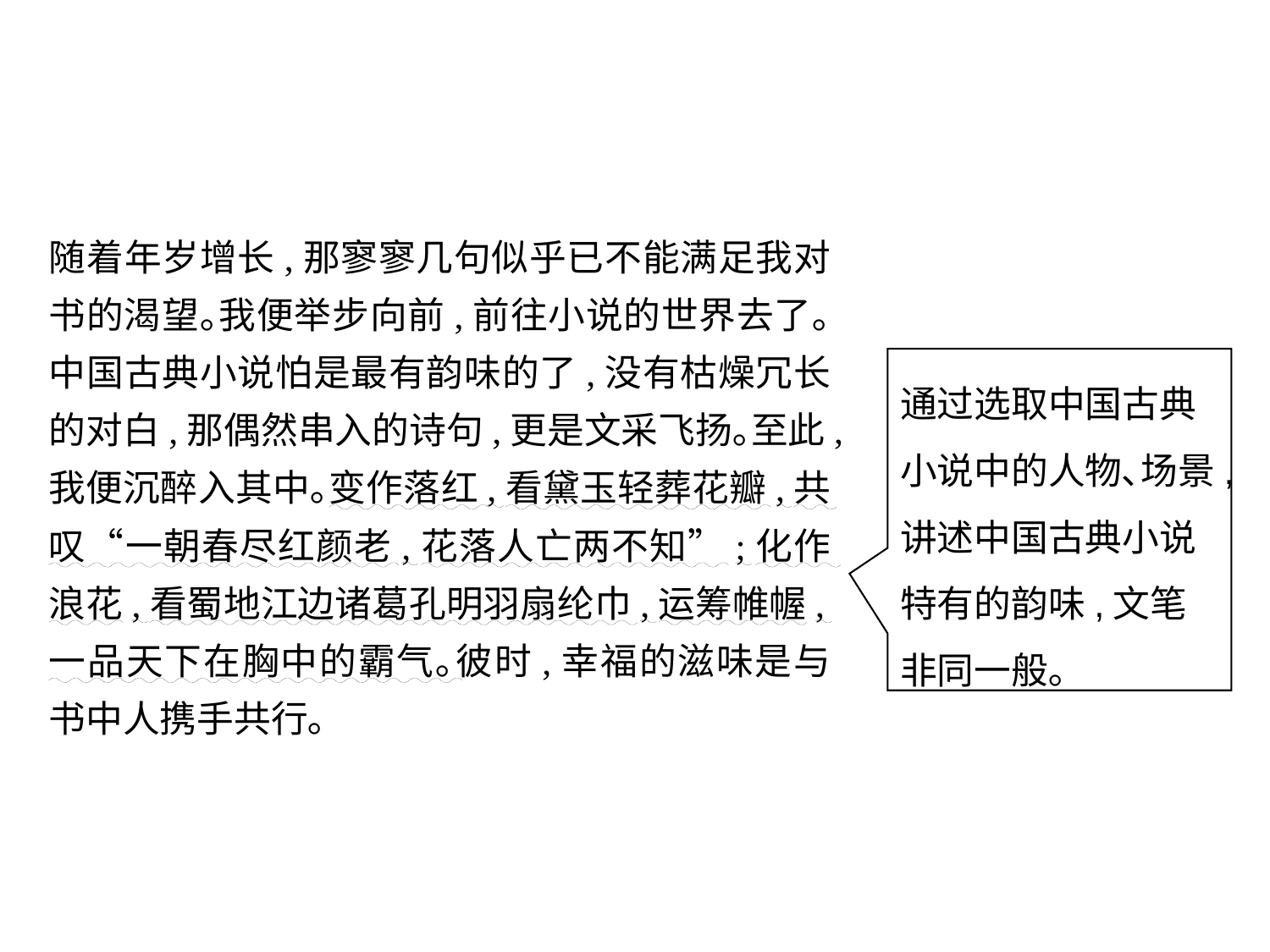

随着年岁增长,那寥寥几句似乎已不能满足我对书的渴望｡我便举步向前,前往小说的世界去了｡中国古典小说怕是最有韵味的了,没有枯燥冗长的对白,那偶然串入的诗句,更是文采飞扬｡至此,我便沉醉入其中｡变作落红,看黛玉轻葬花瓣,共叹“一朝春尽红颜老,花落人亡两不知”;化作浪花,看蜀地江边诸葛孔明羽扇纶巾,运筹帷幄,一品天下在胸中的霸气｡彼时,幸福的滋味是与书中人携手共行｡

通过选取中国古典小说中的人物､场景,讲述中国古典小说特有的韵味,文笔非同一般｡